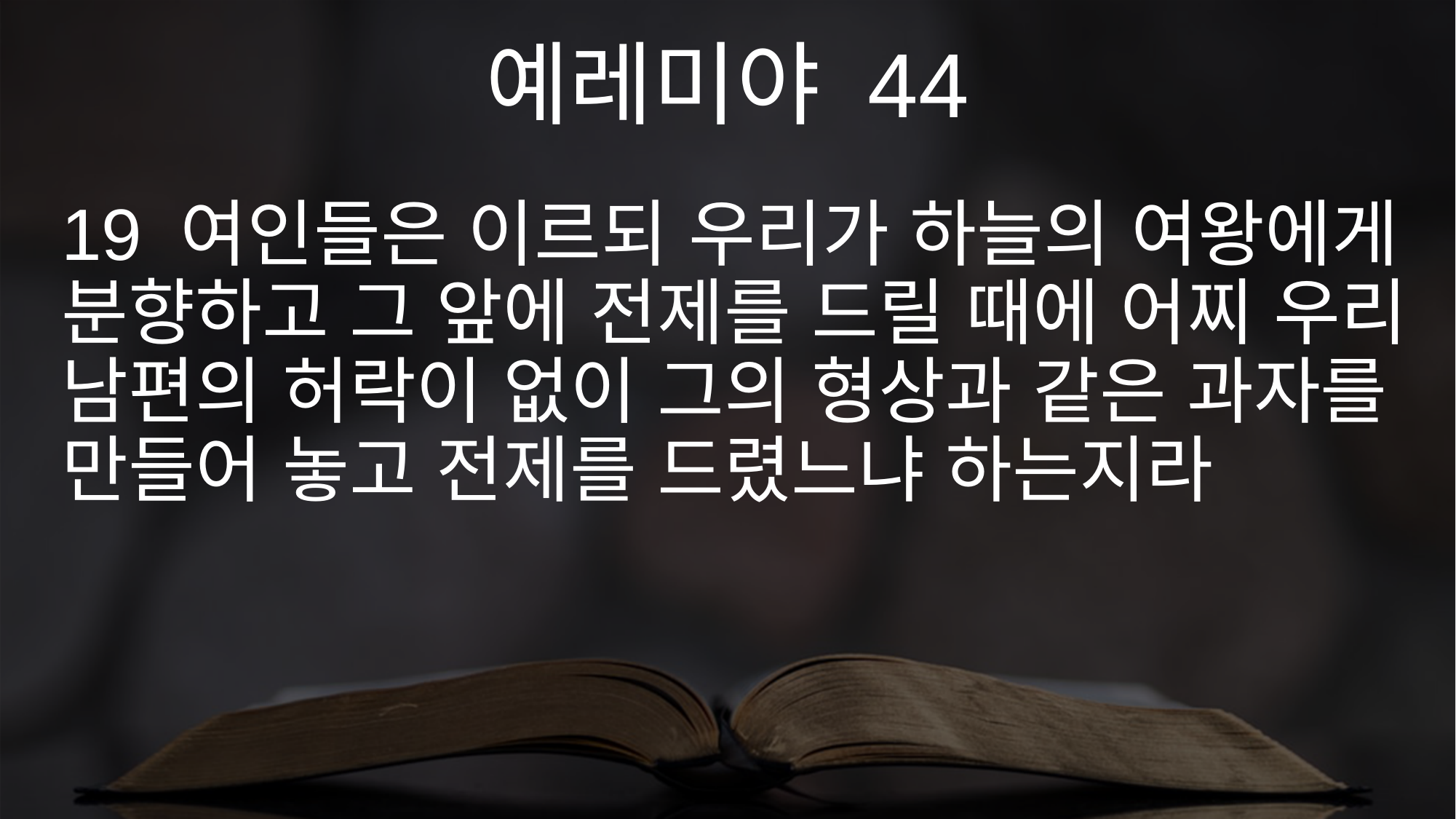

예레미야 44
19 여인들은 이르되 우리가 하늘의 여왕에게 분향하고 그 앞에 전제를 드릴 때에 어찌 우리 남편의 허락이 없이 그의 형상과 같은 과자를 만들어 놓고 전제를 드렸느냐 하는지라